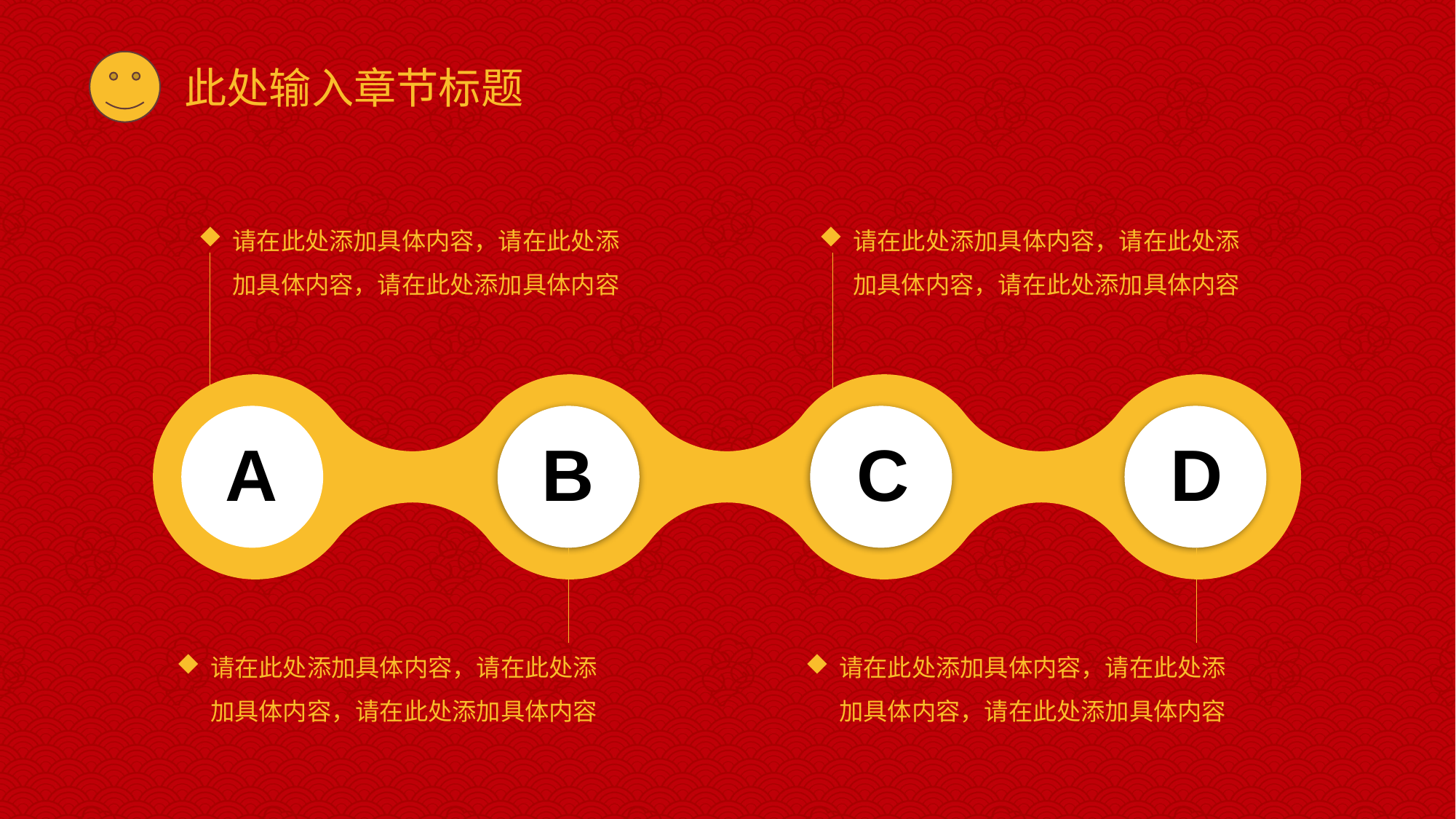

此处输入章节标题
请在此处添加具体内容，请在此处添加具体内容，请在此处添加具体内容
请在此处添加具体内容，请在此处添加具体内容，请在此处添加具体内容

A
B
C
D

请在此处添加具体内容，请在此处添加具体内容，请在此处添加具体内容
请在此处添加具体内容，请在此处添加具体内容，请在此处添加具体内容